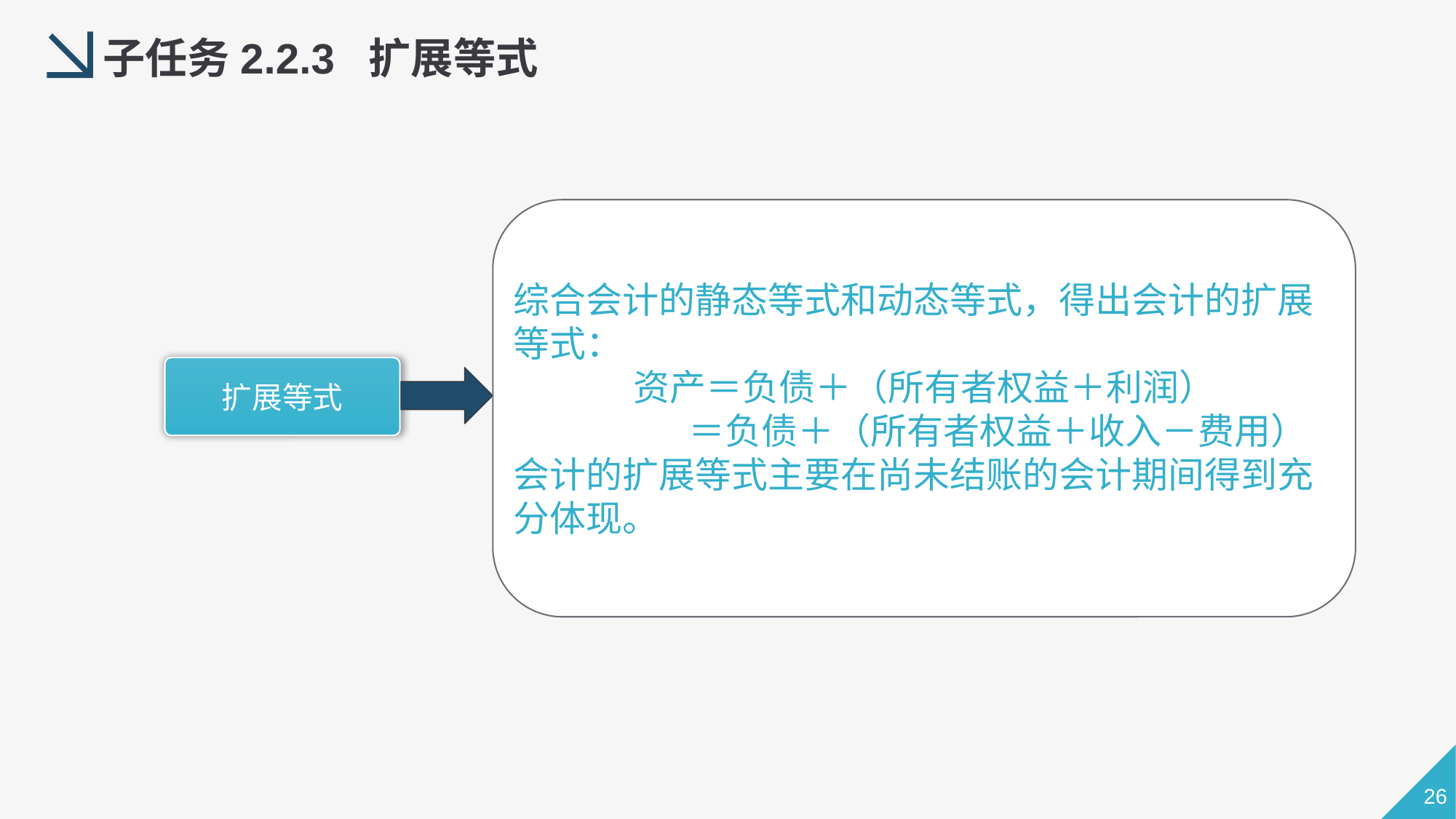

子任务2.2.3  扩展等式

综合会计的静态等式和动态等式，得出会计的扩展等式：
资产＝负债＋（所有者权益＋利润）
                 ＝负债＋（所有者权益＋收入－费用）
会计的扩展等式主要在尚未结账的会计期间得到充分体现。

扩展等式